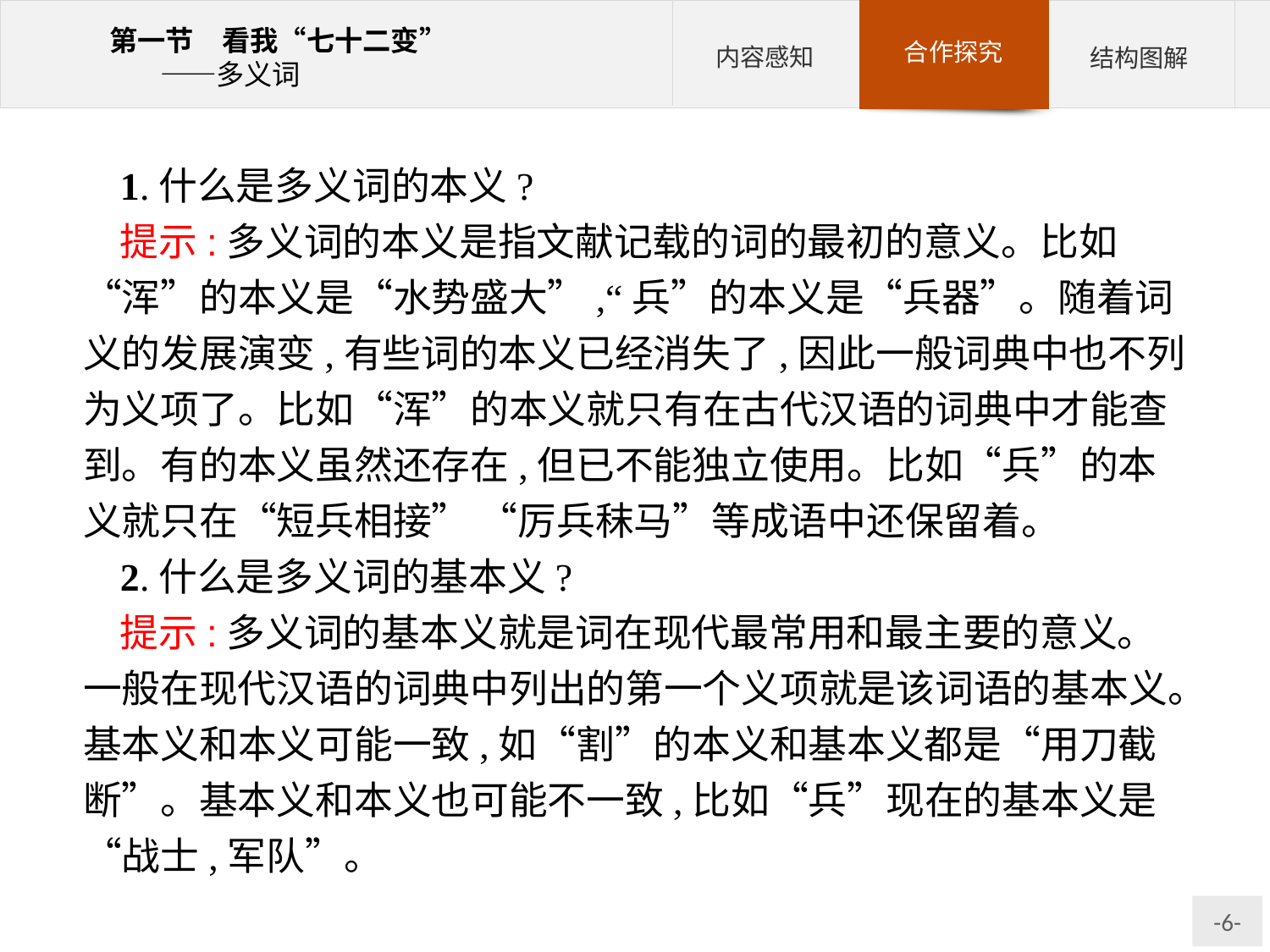

1.什么是多义词的本义?
提示:多义词的本义是指文献记载的词的最初的意义。比如“浑”的本义是“水势盛大”,“兵”的本义是“兵器”。随着词义的发展演变,有些词的本义已经消失了,因此一般词典中也不列为义项了。比如“浑”的本义就只有在古代汉语的词典中才能查到。有的本义虽然还存在,但已不能独立使用。比如“兵”的本义就只在“短兵相接” “厉兵秣马”等成语中还保留着。
2.什么是多义词的基本义?
提示:多义词的基本义就是词在现代最常用和最主要的意义。一般在现代汉语的词典中列出的第一个义项就是该词语的基本义。基本义和本义可能一致,如“割”的本义和基本义都是“用刀截断”。基本义和本义也可能不一致,比如“兵”现在的基本义是“战士,军队”。